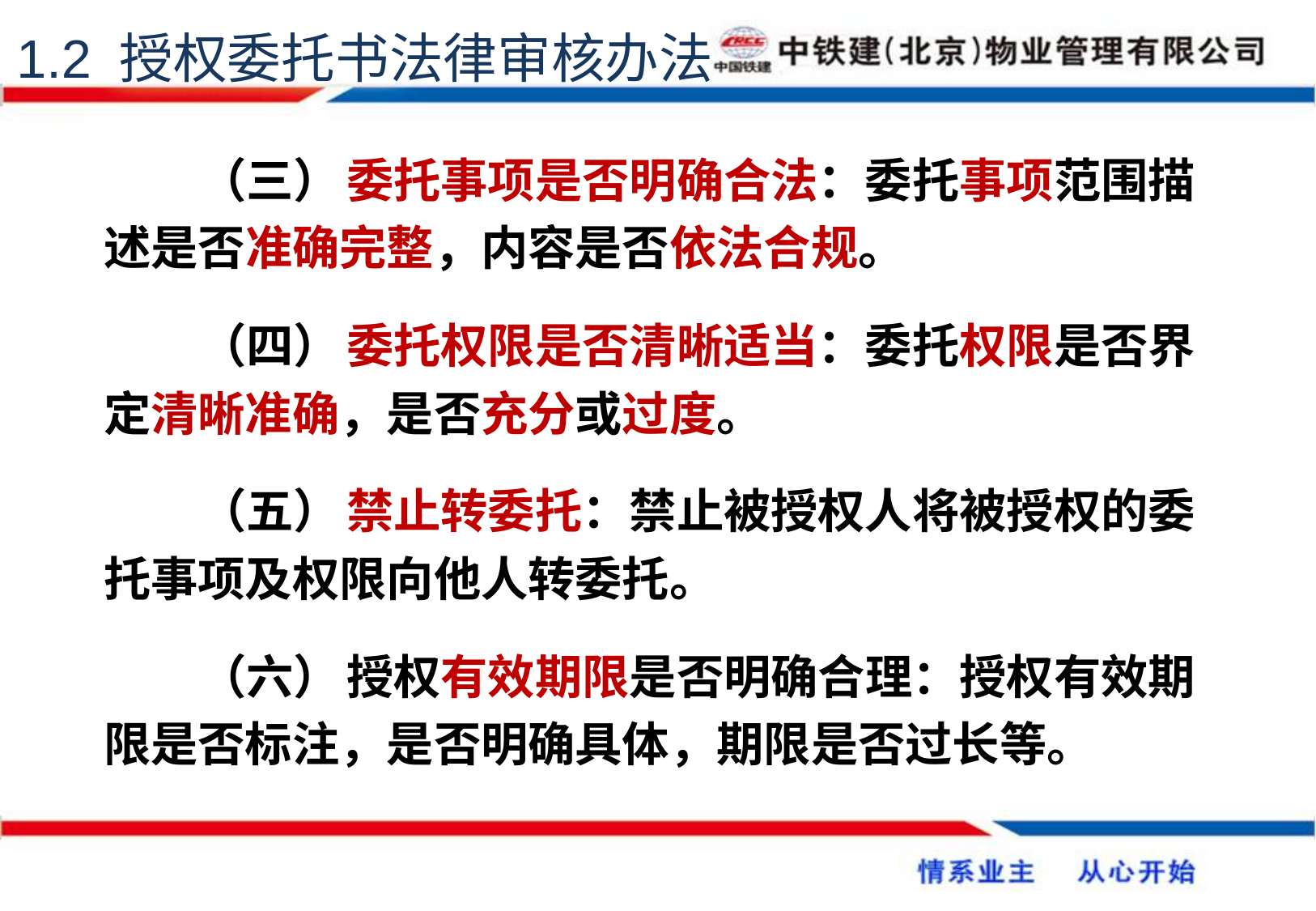

1.2 授权委托书法律审核办法
（三）	委托事项是否明确合法：委托事项范围描述是否准确完整，内容是否依法合规。
（四）	委托权限是否清晰适当：委托权限是否界定清晰准确，是否充分或过度。
（五）	禁止转委托：禁止被授权人将被授权的委托事项及权限向他人转委托。
（六）	授权有效期限是否明确合理：授权有效期限是否标注，是否明确具体，期限是否过长等。

27